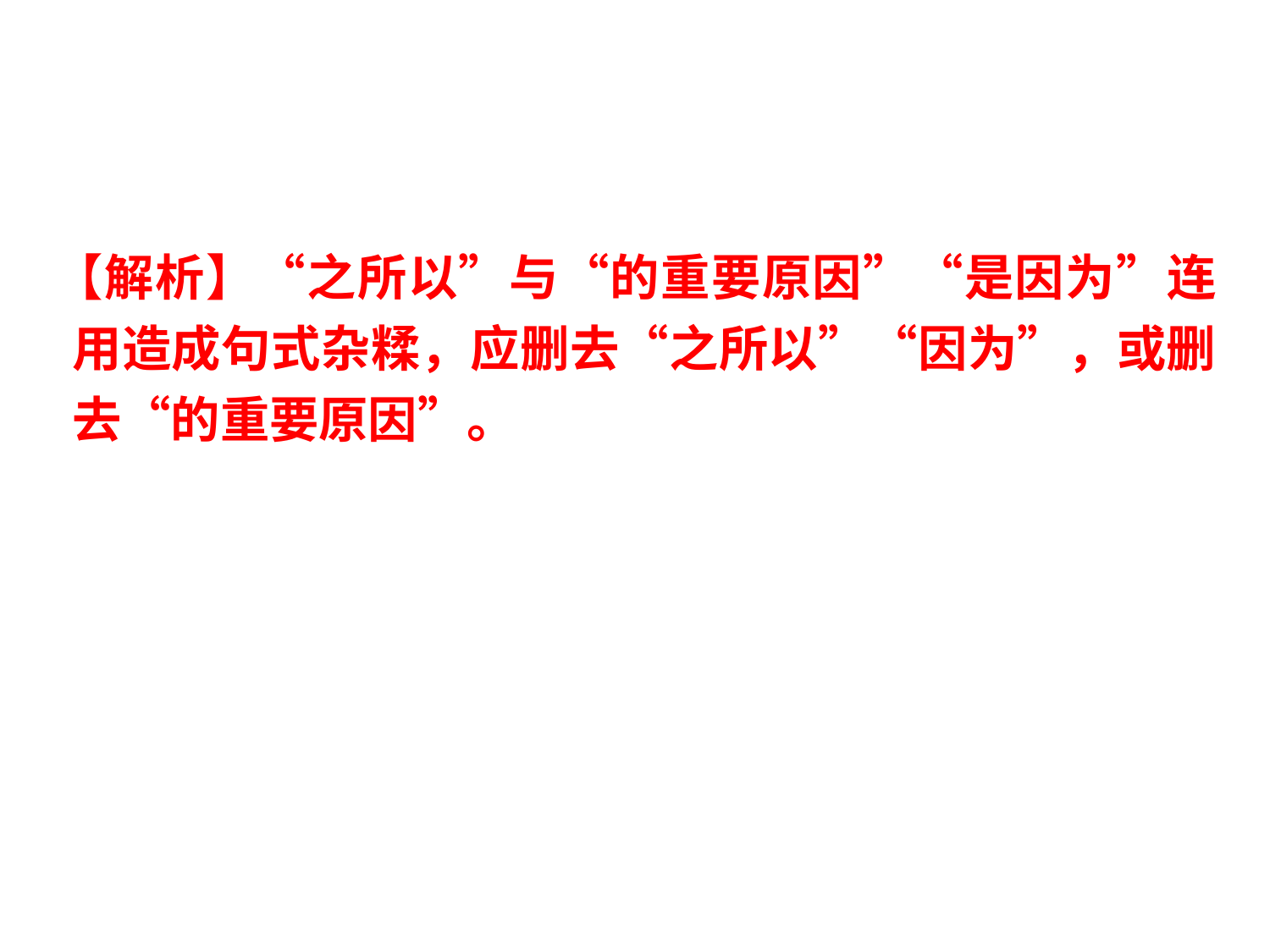

【解析】“之所以”与“的重要原因”“是因为”连用造成句式杂糅，应删去“之所以”“因为”，或删去“的重要原因”。